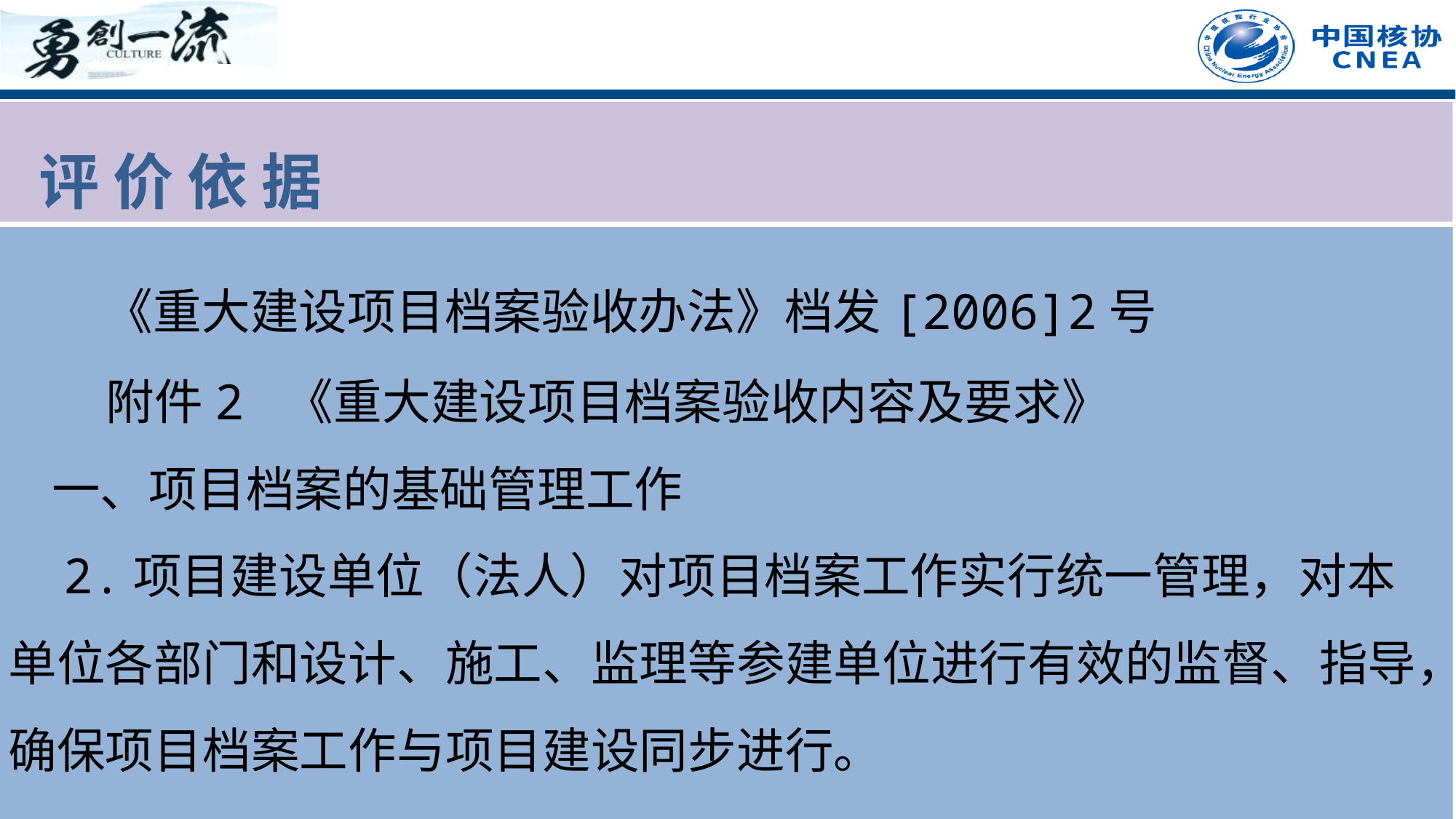

评 价 依 据
      《重大建设项目档案验收办法》档发[2006]2号
         附件2 《重大建设项目档案验收内容及要求》
    一、项目档案的基础管理工作
    2.项目建设单位（法人）对项目档案工作实行统一管理，对本单位各部门和设计、施工、监理等参建单位进行有效的监督、指导，确保项目档案工作与项目建设同步进行。